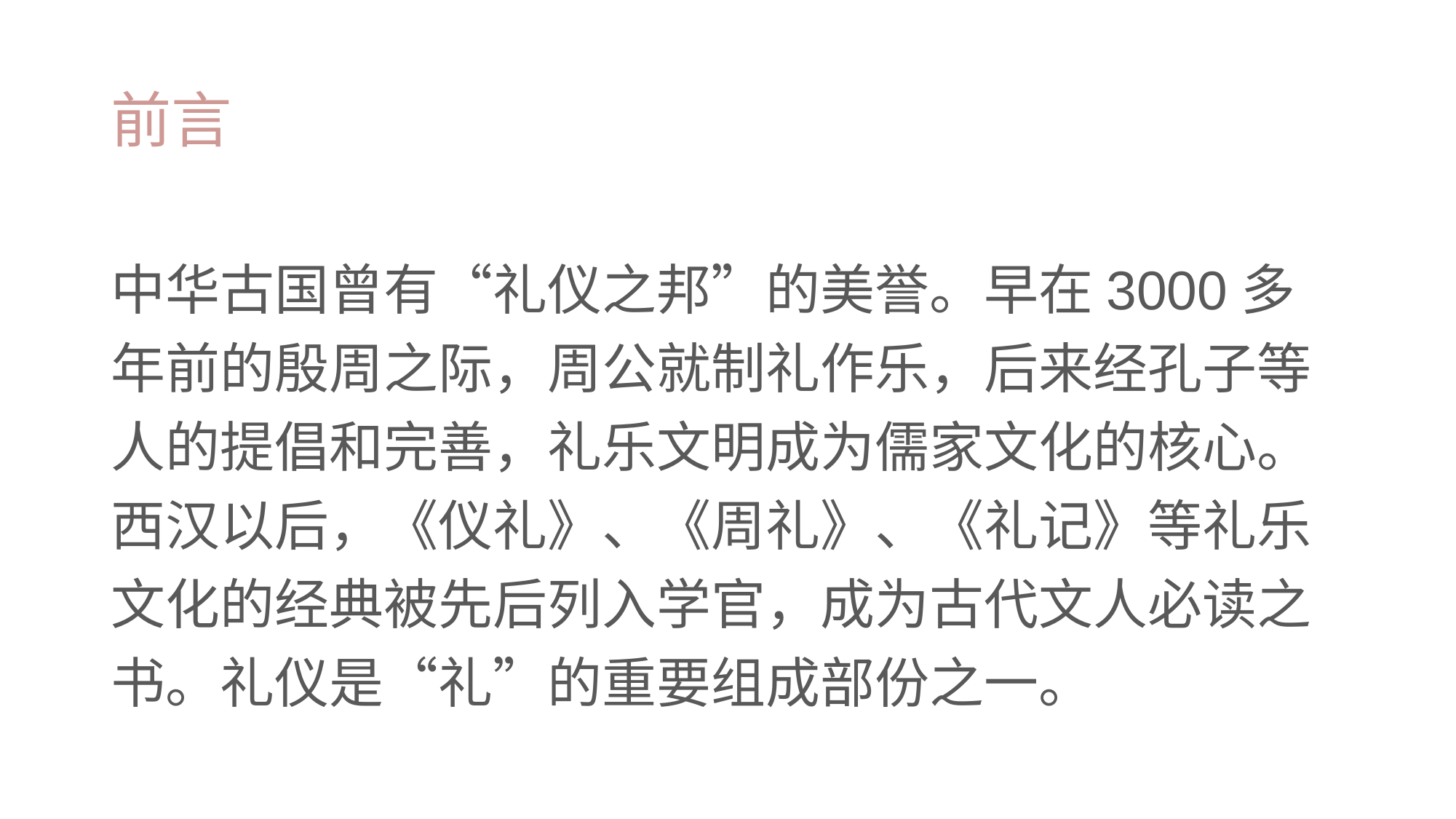

# 前言
中华古国曾有“礼仪之邦”的美誉。早在3000多年前的殷周之际，周公就制礼作乐，后来经孔子等人的提倡和完善，礼乐文明成为儒家文化的核心。西汉以后，《仪礼》、《周礼》、《礼记》等礼乐文化的经典被先后列入学官，成为古代文人必读之书。礼仪是“礼”的重要组成部份之一。